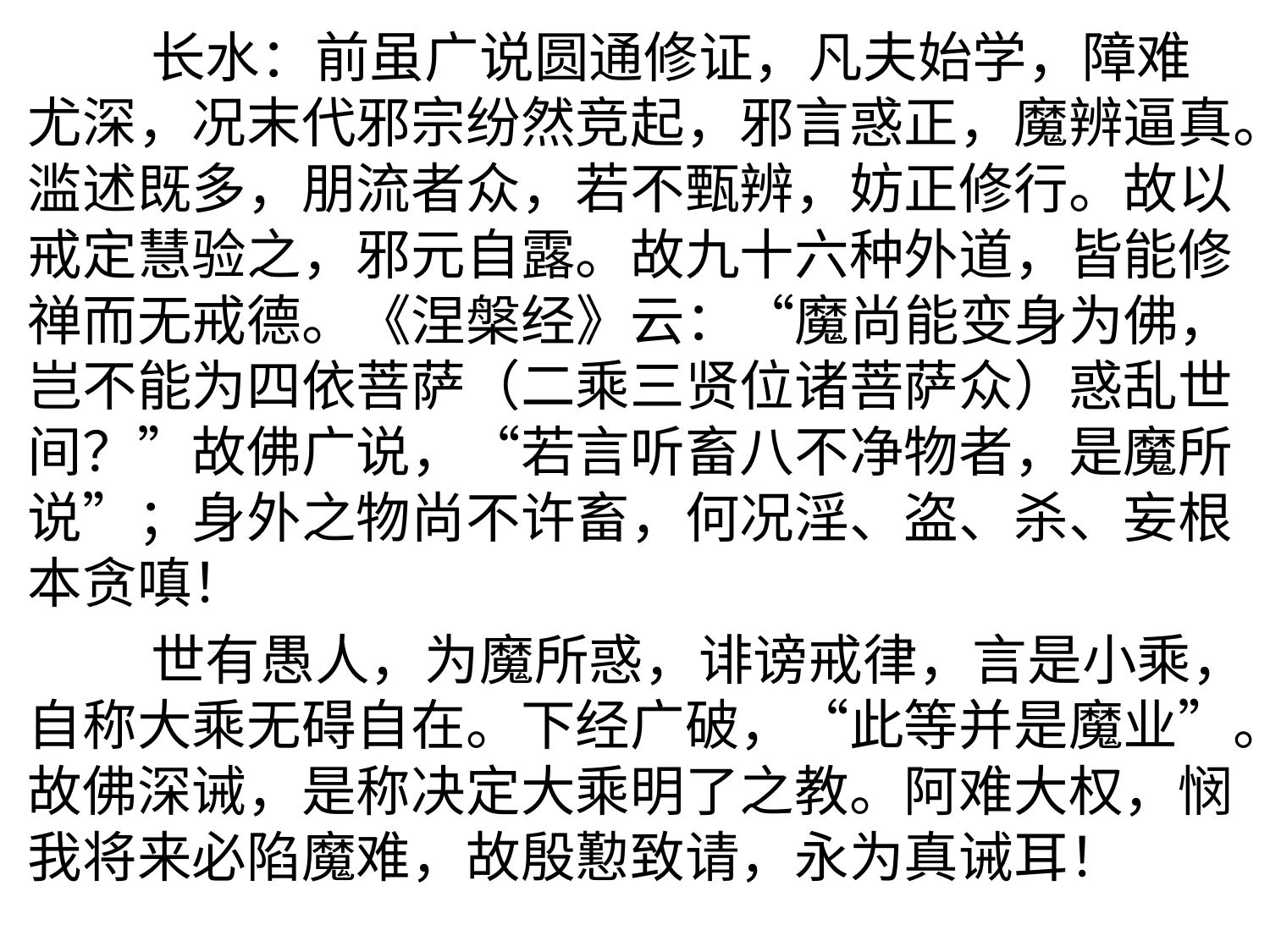

长水：前虽广说圆通修证，凡夫始学，障难尤深，况末代邪宗纷然竞起，邪言惑正，魔辨逼真。滥述既多，朋流者众，若不甄辨，妨正修行。故以戒定慧验之，邪元自露。故九十六种外道，皆能修禅而无戒德。《涅槃经》云：“魔尚能变身为佛，岂不能为四依菩萨（二乘三贤位诸菩萨众）惑乱世间？”故佛广说，“若言听畜八不净物者，是魔所说”；身外之物尚不许畜，何况淫、盗、杀、妄根本贪嗔！
         世有愚人，为魔所惑，诽谤戒律，言是小乘，自称大乘无碍自在。下经广破，“此等并是魔业”。故佛深诫，是称决定大乘明了之教。阿难大权，悯我将来必陷魔难，故殷懃致请，永为真诫耳！